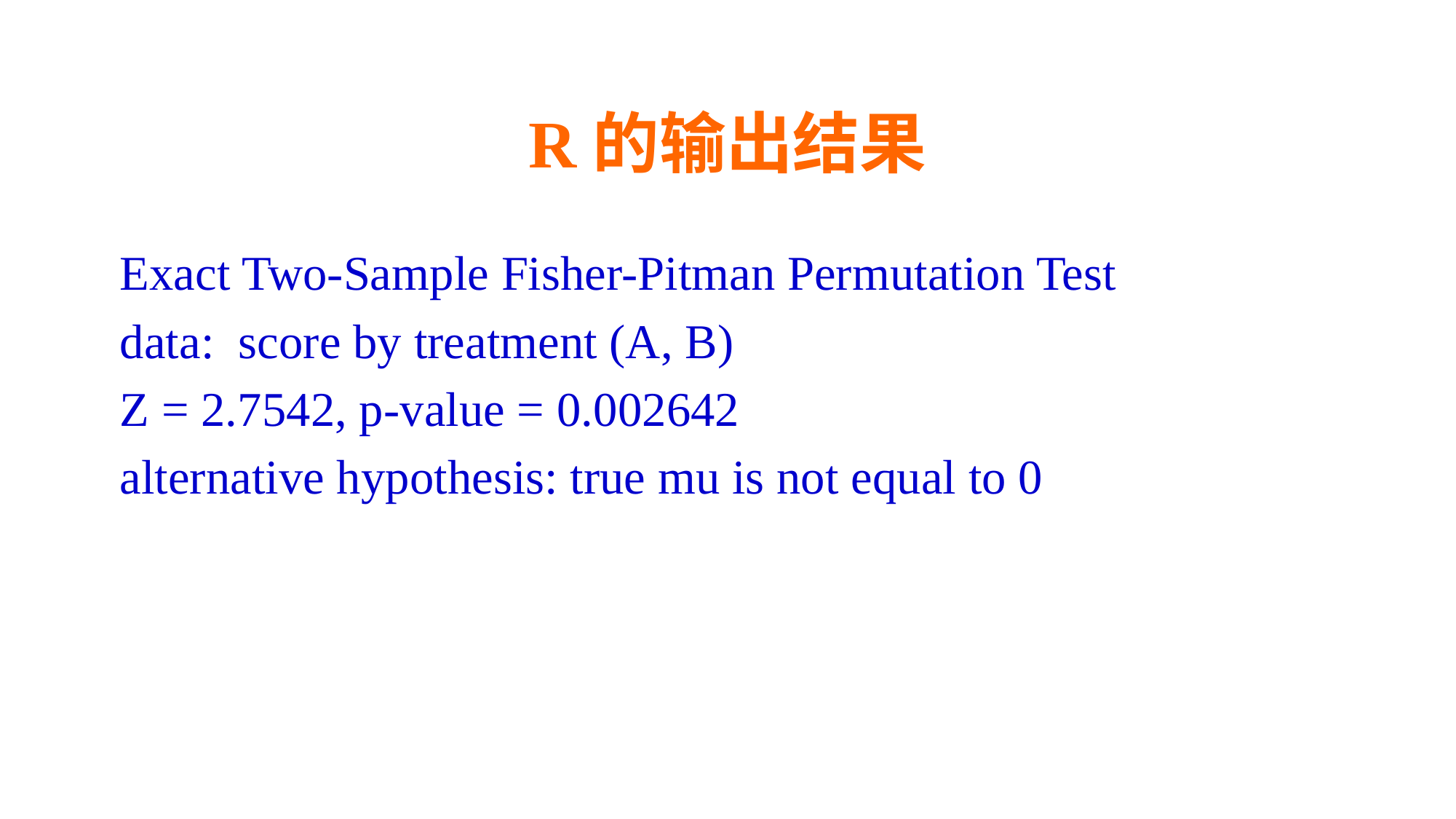

# R的输出结果
Exact Two-Sample Fisher-Pitman Permutation Test
data:  score by treatment (A, B)
Z = 2.7542, p-value = 0.002642
alternative hypothesis: true mu is not equal to 0